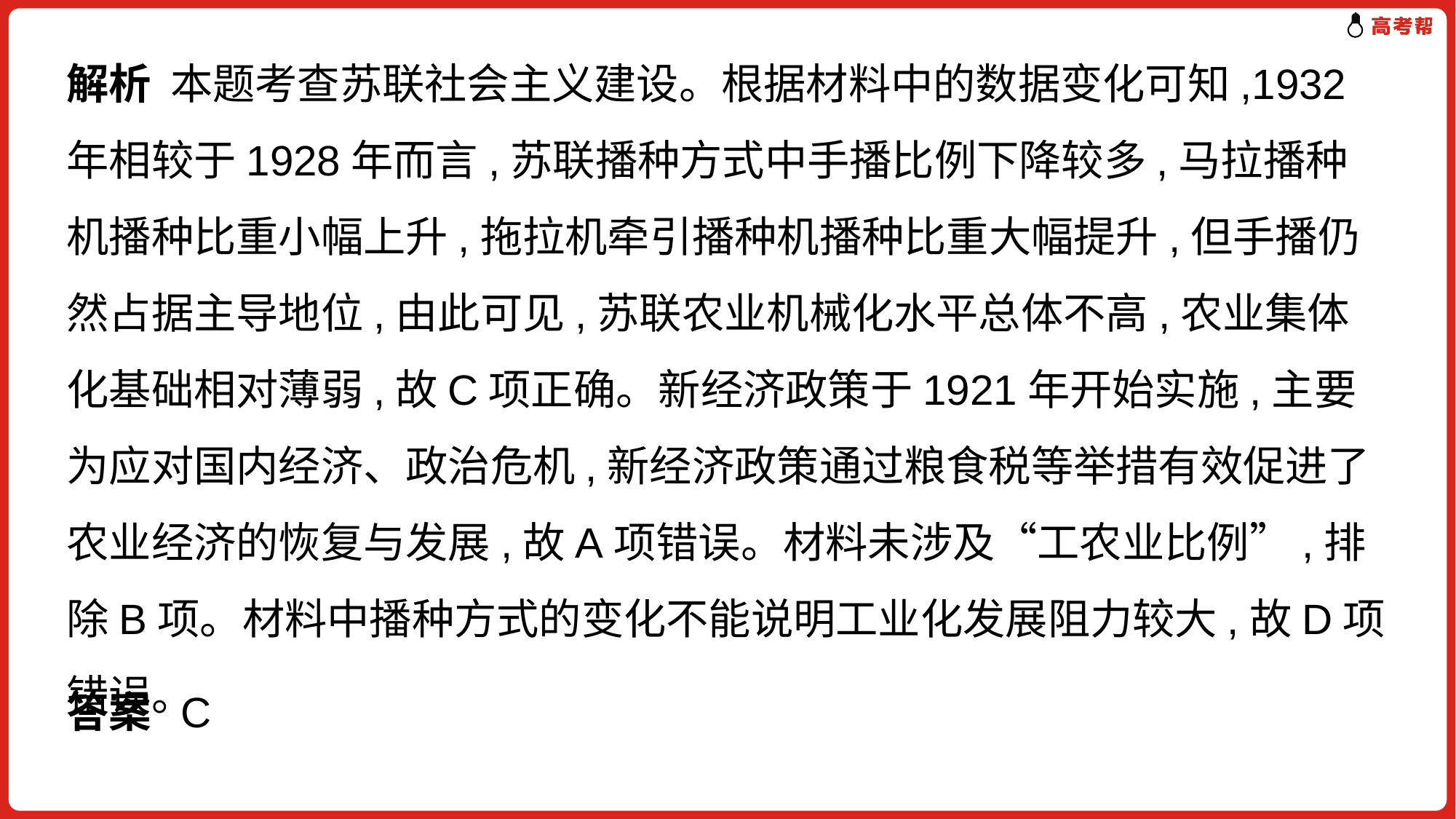

解析  本题考查苏联社会主义建设。根据材料中的数据变化可知,1932年相较于1928年而言,苏联播种方式中手播比例下降较多,马拉播种机播种比重小幅上升,拖拉机牵引播种机播种比重大幅提升,但手播仍然占据主导地位,由此可见,苏联农业机械化水平总体不高,农业集体化基础相对薄弱,故C项正确。新经济政策于1921年开始实施,主要为应对国内经济、政治危机,新经济政策通过粮食税等举措有效促进了农业经济的恢复与发展,故A项错误。材料未涉及“工农业比例”,排除B项。材料中播种方式的变化不能说明工业化发展阻力较大,故D项错误。
答案  C